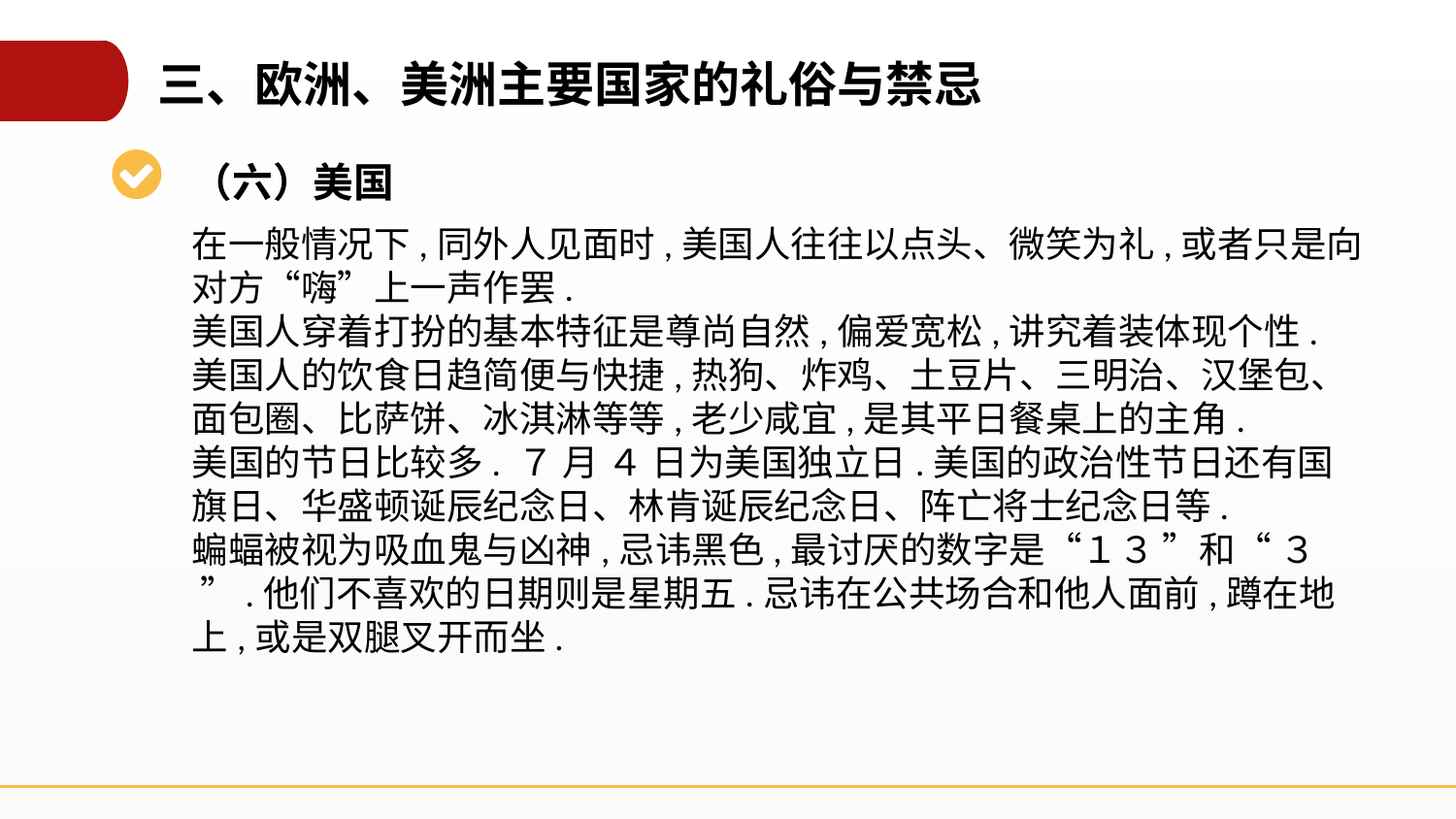

三、欧洲、美洲主要国家的礼俗与禁忌

（六）美国
在一般情况下,同外人见面时,美国人往往以点头、微笑为礼,或者只是向对方“嗨”上一声作罢.
美国人穿着打扮的基本特征是尊尚自然,偏爱宽松,讲究着装体现个性.
美国人的饮食日趋简便与快捷,热狗、炸鸡、土豆片、三明治、汉堡包、面包圈、比萨饼、冰淇淋等等,老少咸宜,是其平日餐桌上的主角.
美国的节日比较多. ７ 月 ４ 日为美国独立日.美国的政治性节日还有国旗日、华盛顿诞辰纪念日、林肯诞辰纪念日、阵亡将士纪念日等.
蝙蝠被视为吸血鬼与凶神,忌讳黑色,最讨厌的数字是“１３ ”和“ ３ ”.他们不喜欢的日期则是星期五.忌讳在公共场合和他人面前,蹲在地上,或是双腿叉开而坐.